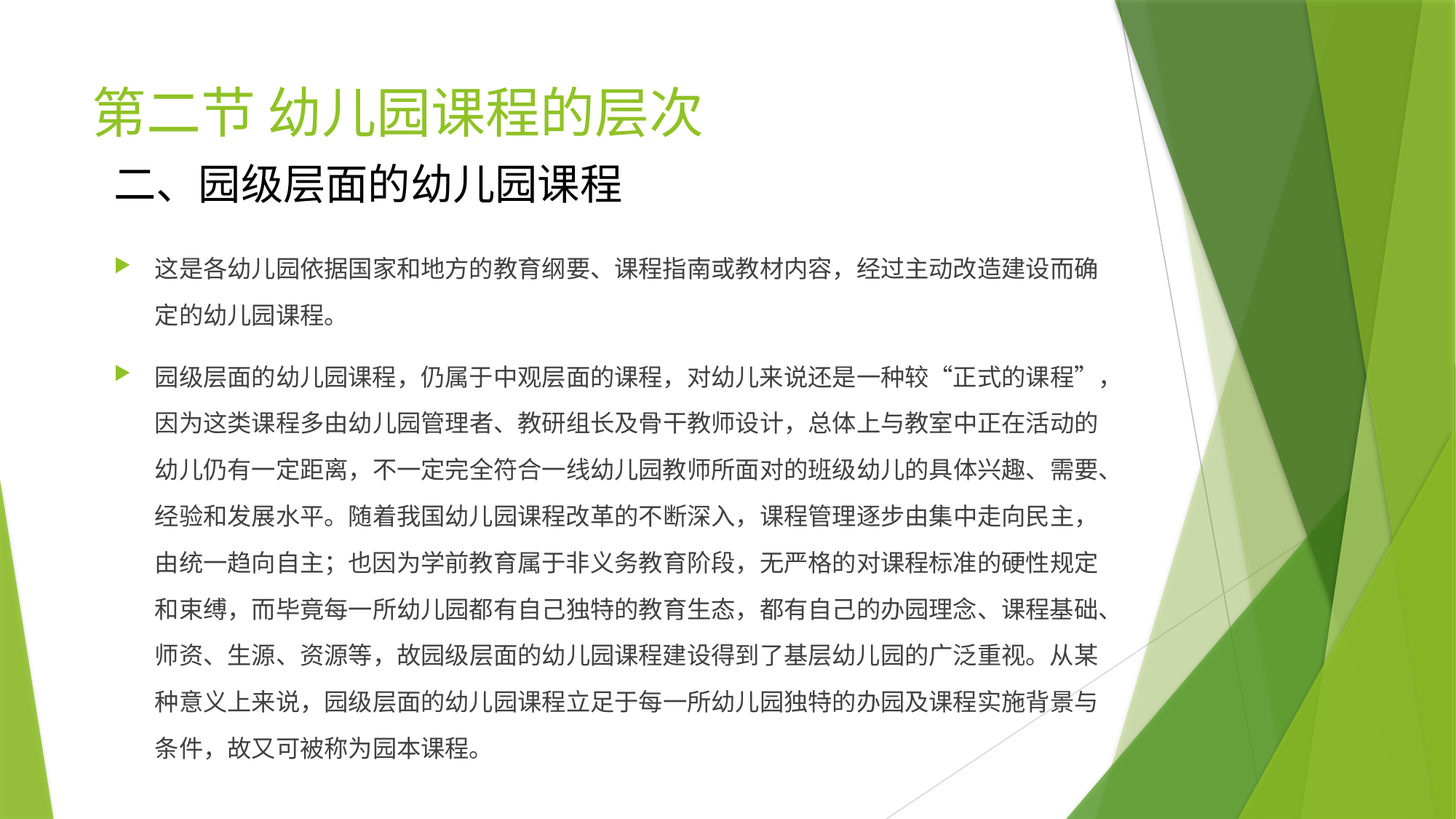

# 第二节 幼儿园课程的层次
二、园级层面的幼儿园课程
这是各幼儿园依据国家和地方的教育纲要、课程指南或教材内容，经过主动改造建设而确定的幼儿园课程。
园级层面的幼儿园课程，仍属于中观层面的课程，对幼儿来说还是一种较“正式的课程”，因为这类课程多由幼儿园管理者、教研组长及骨干教师设计，总体上与教室中正在活动的幼儿仍有一定距离，不一定完全符合一线幼儿园教师所面对的班级幼儿的具体兴趣、需要、经验和发展水平。随着我国幼儿园课程改革的不断深入，课程管理逐步由集中走向民主，由统一趋向自主；也因为学前教育属于非义务教育阶段，无严格的对课程标准的硬性规定和束缚，而毕竟每一所幼儿园都有自己独特的教育生态，都有自己的办园理念、课程基础、师资、生源、资源等，故园级层面的幼儿园课程建设得到了基层幼儿园的广泛重视。从某种意义上来说，园级层面的幼儿园课程立足于每一所幼儿园独特的办园及课程实施背景与条件，故又可被称为园本课程。